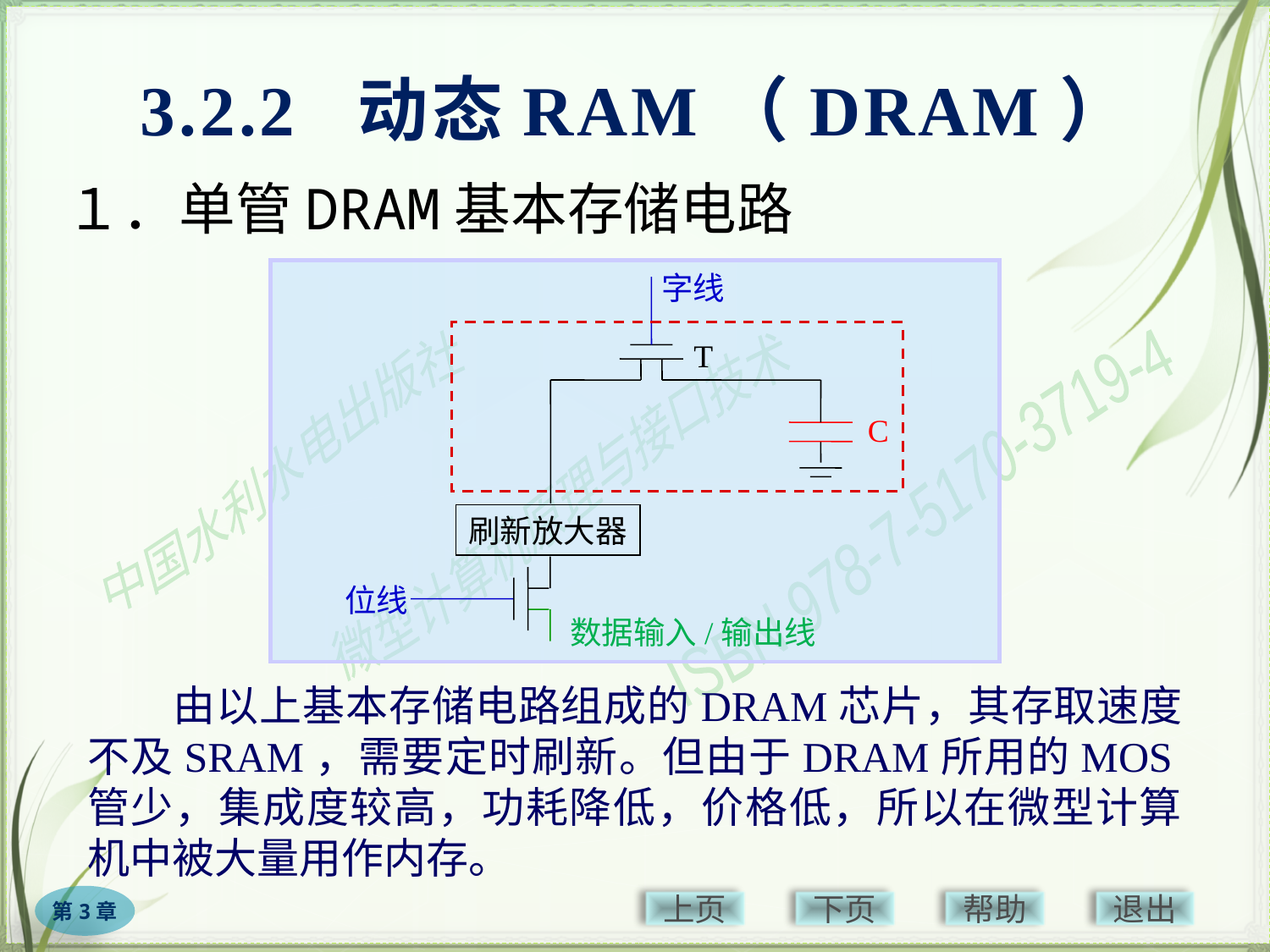

# 3.2.2  动态RAM（DRAM）
１．单管DRAM基本存储电路

字线

T

C

刷新放大器

位线

数据输入/输出线

　　由以上基本存储电路组成的DRAM芯片，其存取速度不及SRAM，需要定时刷新。但由于DRAM所用的MOS管少，集成度较高，功耗降低，价格低，所以在微型计算机中被大量用作内存。